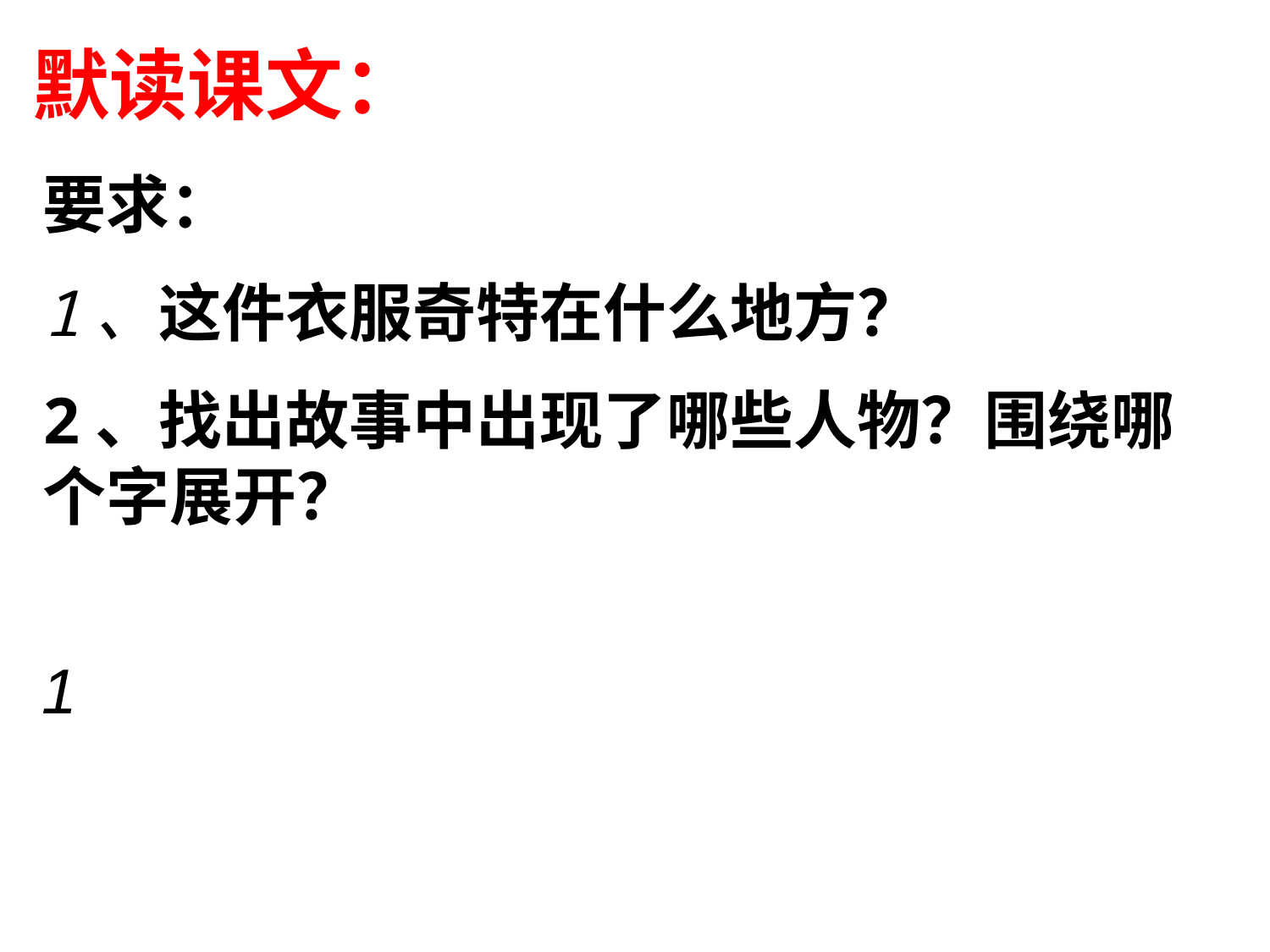

默读课文：
要求：
1、这件衣服奇特在什么地方？
2、找出故事中出现了哪些人物？围绕哪个字展开？
1